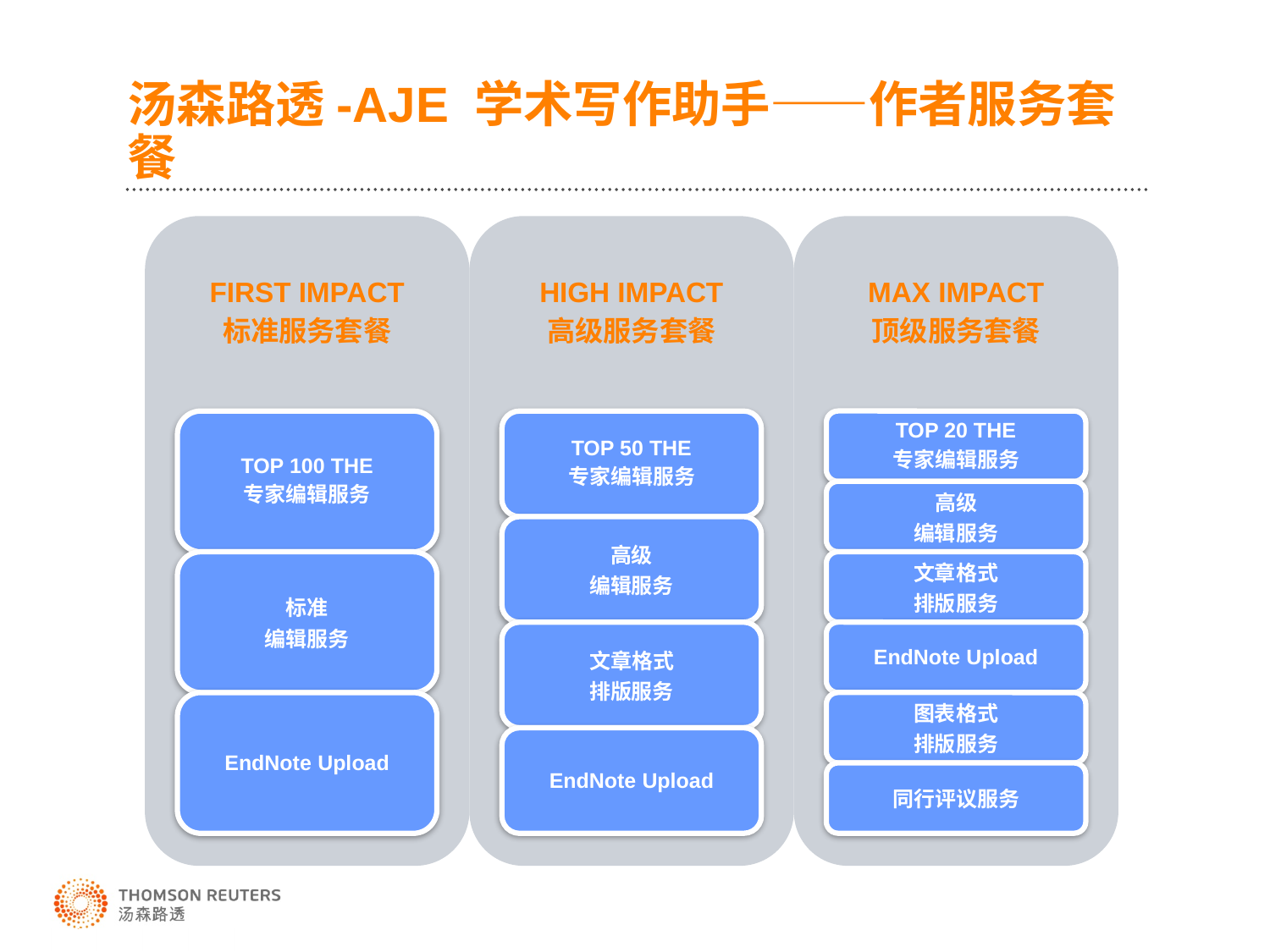

# 汤森路透-AJE 学术写作助手——作者服务套餐
FIRST IMPACT
标准服务套餐
标准
编辑服务
HIGH IMPACT
高级服务套餐
高级
编辑服务
MAX IMPACT
顶级服务套餐
高级
编辑服务
文章格式
排版服务
文章格式
排版服务
EndNote Upload
EndNote Upload
图表格式
排版服务
同行评议服务
EndNote Upload
TOP 20 THE
专家编辑服务
TOP 50 THE
专家编辑服务
TOP 100 THE
专家编辑服务